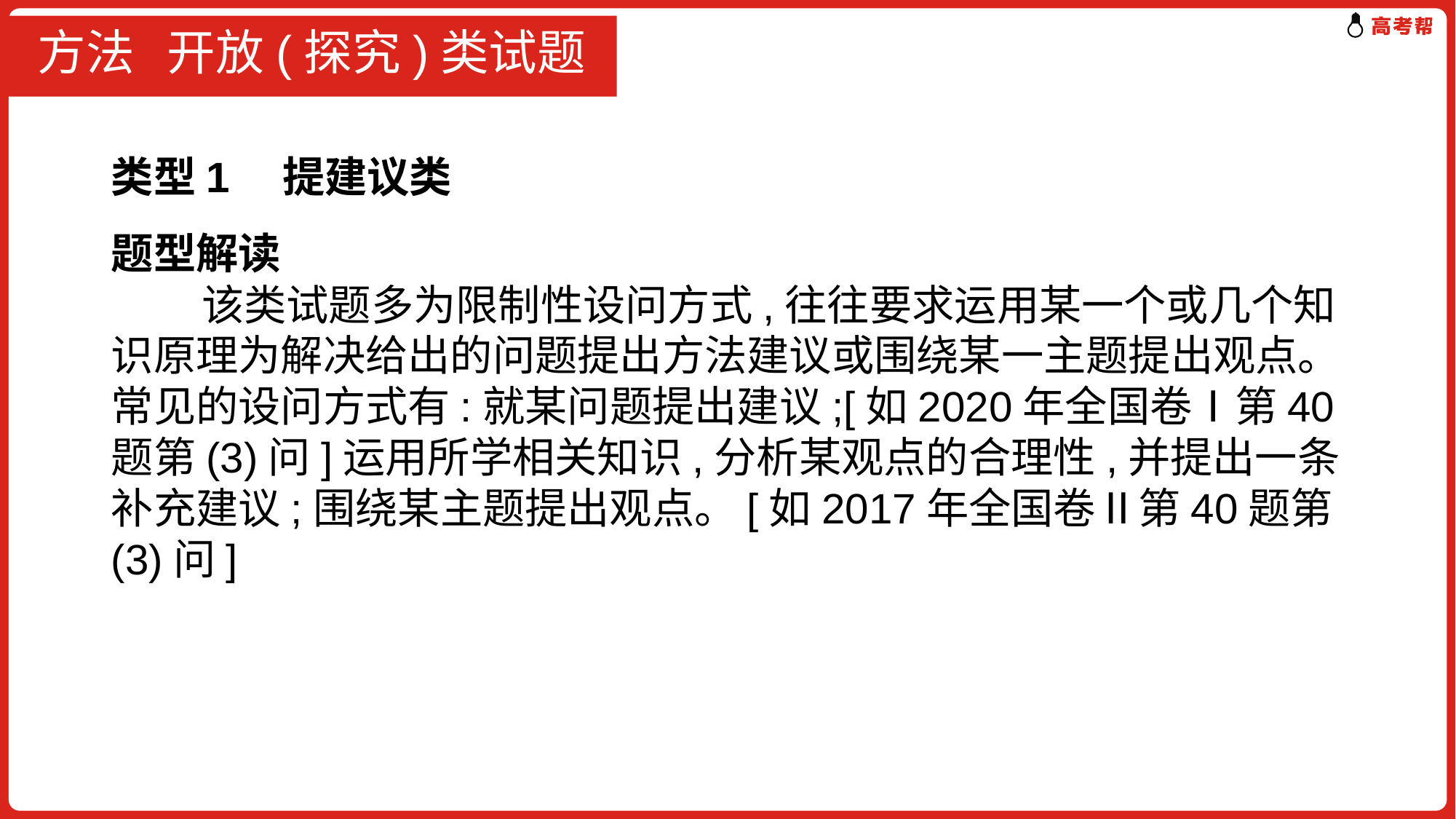

# 方法   开放(探究)类试题
类型1　提建议类
题型解读
    　该类试题多为限制性设问方式,往往要求运用某一个或几个知识原理为解决给出的问题提出方法建议或围绕某一主题提出观点。常见的设问方式有:就某问题提出建议;[如2020年全国卷Ⅰ第40题第(3)问]运用所学相关知识,分析某观点的合理性,并提出一条补充建议;围绕某主题提出观点。[如2017年全国卷Ⅱ第40题第(3)问]